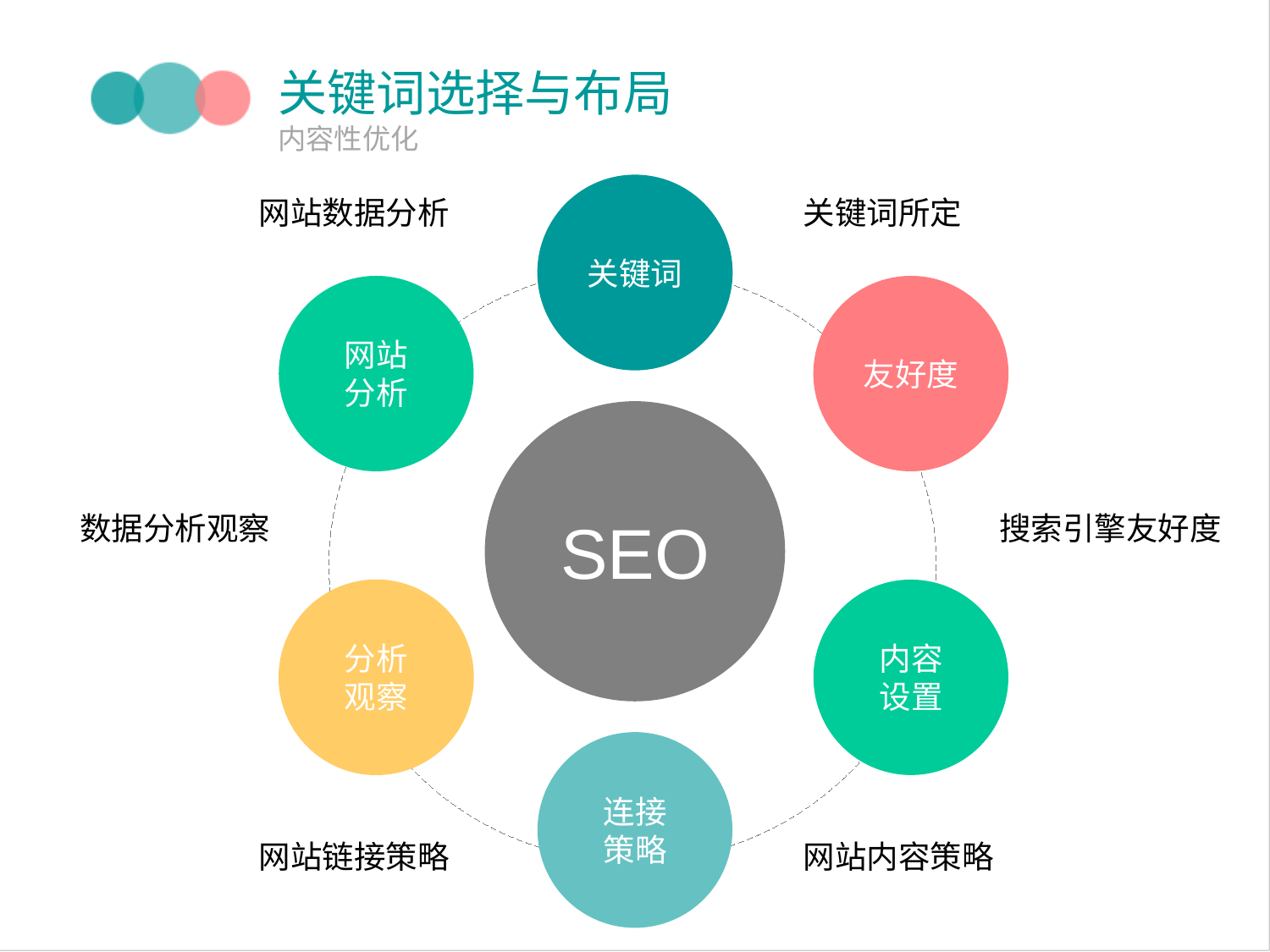

关键词选择与布局
内容性优化

关键词
网站数据分析
关键词所定

网站
分析

友好度

SEO
数据分析观察
搜索引擎友好度

分析
观察

内容
设置

连接
策略
网站链接策略
网站内容策略